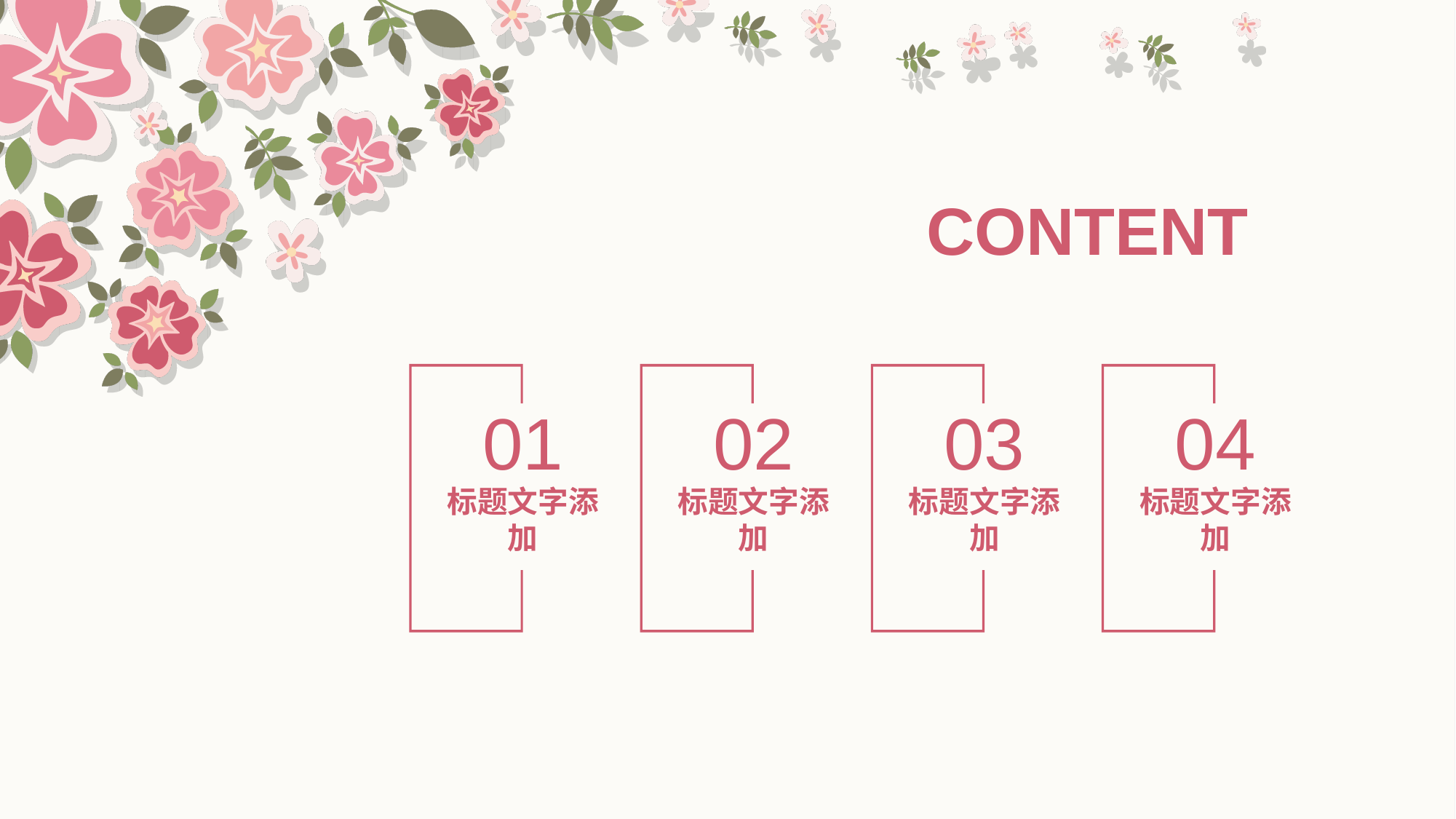

CONTENT

01
标题文字添加

02
标题文字添加

03
标题文字添加

04
标题文字添加